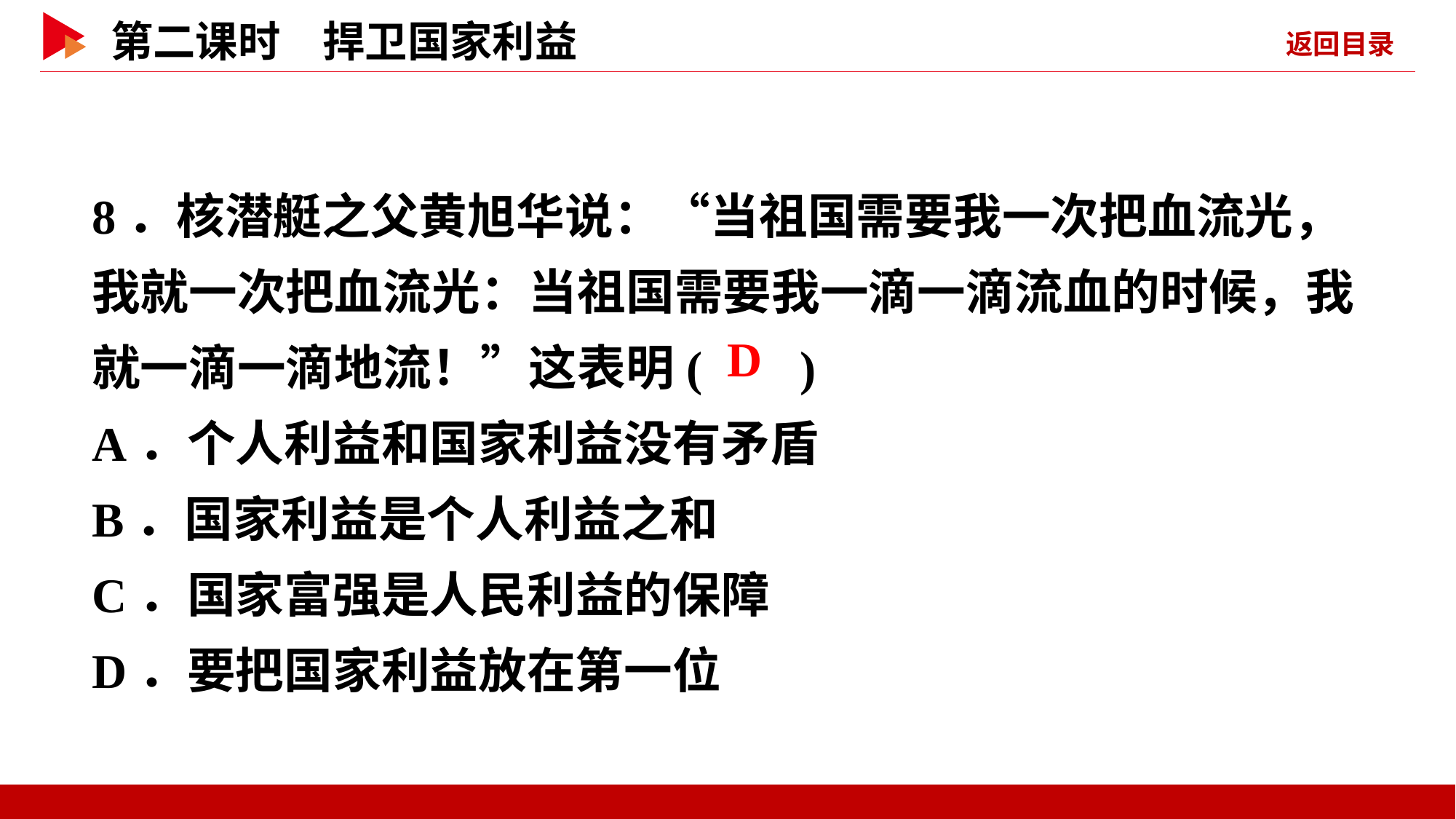

8．核潜艇之父黄旭华说：“当祖国需要我一次把血流光，我就一次把血流光：当祖国需要我一滴一滴流血的时候，我就一滴一滴地流！”这表明(        )
A．个人利益和国家利益没有矛盾
B．国家利益是个人利益之和
C．国家富强是人民利益的保障
D．要把国家利益放在第一位
   D